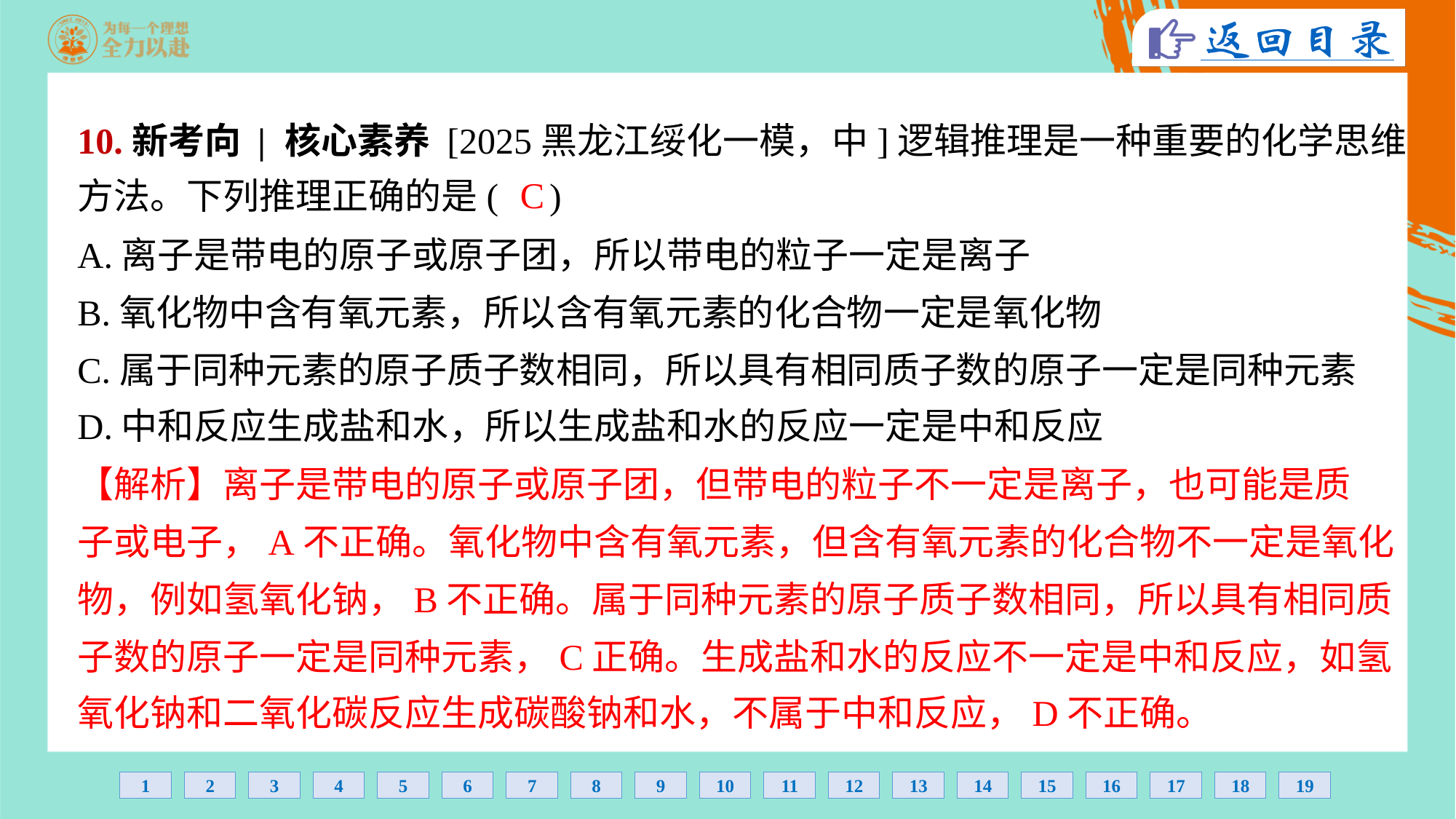

10.新考向 | 核心素养 [2025黑龙江绥化一模，中]逻辑推理是一种重要的化学思维
方法。下列推理正确的是(     )
C
A.离子是带电的原子或原子团，所以带电的粒子一定是离子
B.氧化物中含有氧元素，所以含有氧元素的化合物一定是氧化物
C.属于同种元素的原子质子数相同，所以具有相同质子数的原子一定是同种元素
D.中和反应生成盐和水，所以生成盐和水的反应一定是中和反应
【解析】离子是带电的原子或原子团，但带电的粒子不一定是离子，也可能是质
子或电子，A不正确。氧化物中含有氧元素，但含有氧元素的化合物不一定是氧化
物，例如氢氧化钠，B不正确。属于同种元素的原子质子数相同，所以具有相同质
子数的原子一定是同种元素，C正确。生成盐和水的反应不一定是中和反应，如氢
氧化钠和二氧化碳反应生成碳酸钠和水，不属于中和反应，D不正确。